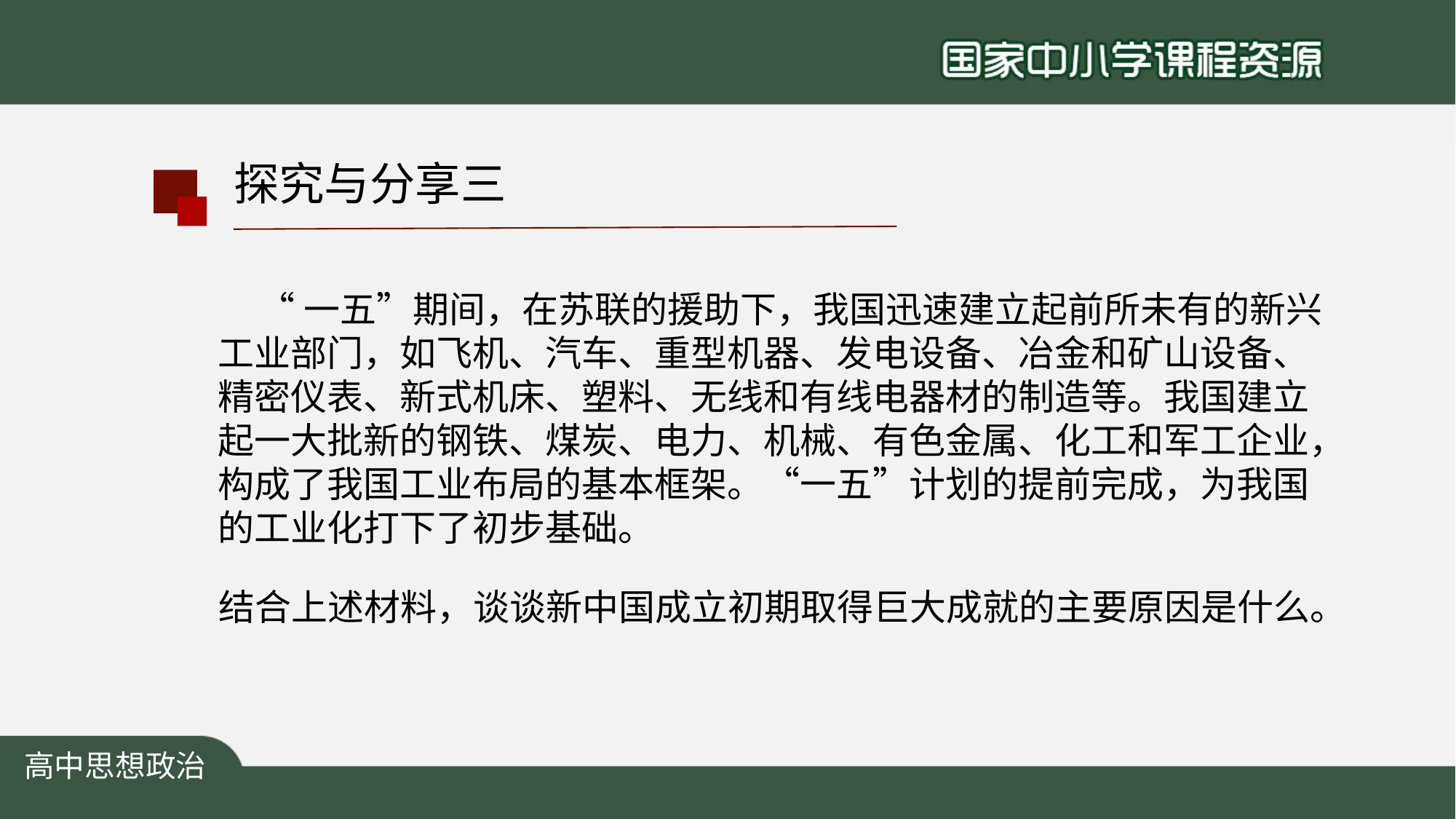

探究与分享三

     “一五”期间，在苏联的援助下，我国迅速建立起前所未有的新兴工业部门，如飞机、汽车、重型机器、发电设备、冶金和矿山设备、精密仪表、新式机床、塑料、无线和有线电器材的制造等。我国建立起一大批新的钢铁、煤炭、电力、机械、有色金属、化工和军工企业，构成了我国工业布局的基本框架。“一五”计划的提前完成，为我国的工业化打下了初步基础。

             结合上述材料，谈谈新中国成立初期取得巨大成就的主要原因是什么。